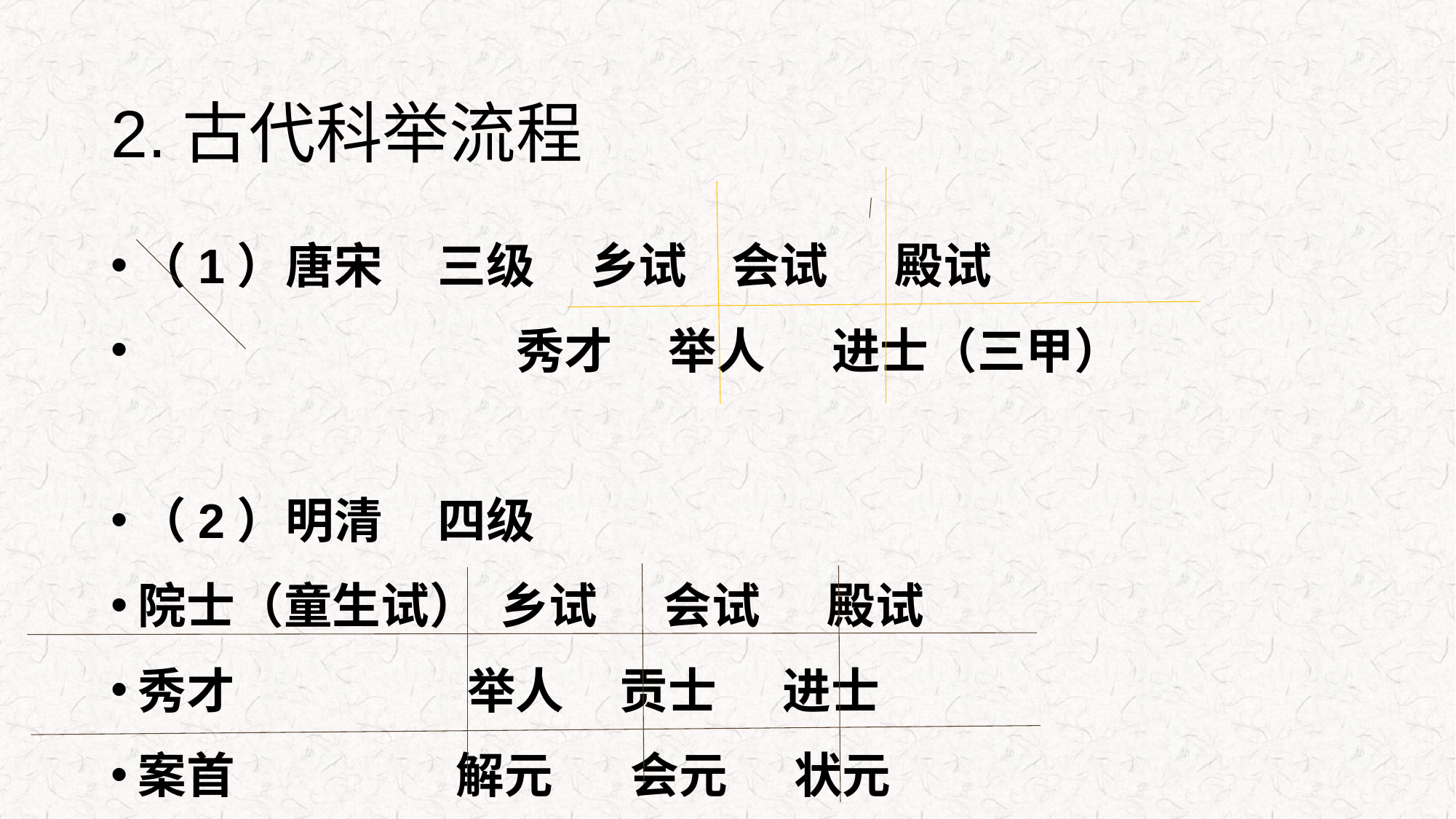

# 2.古代科举流程
（1）唐宋     三级     乡试    会试      殿试
                                 秀才     举人      进士（三甲）

（2）明清     四级
院士（童生试）  乡试      会试      殿试
秀才                     举人     贡士      进士
案首                    解元       会元      状元